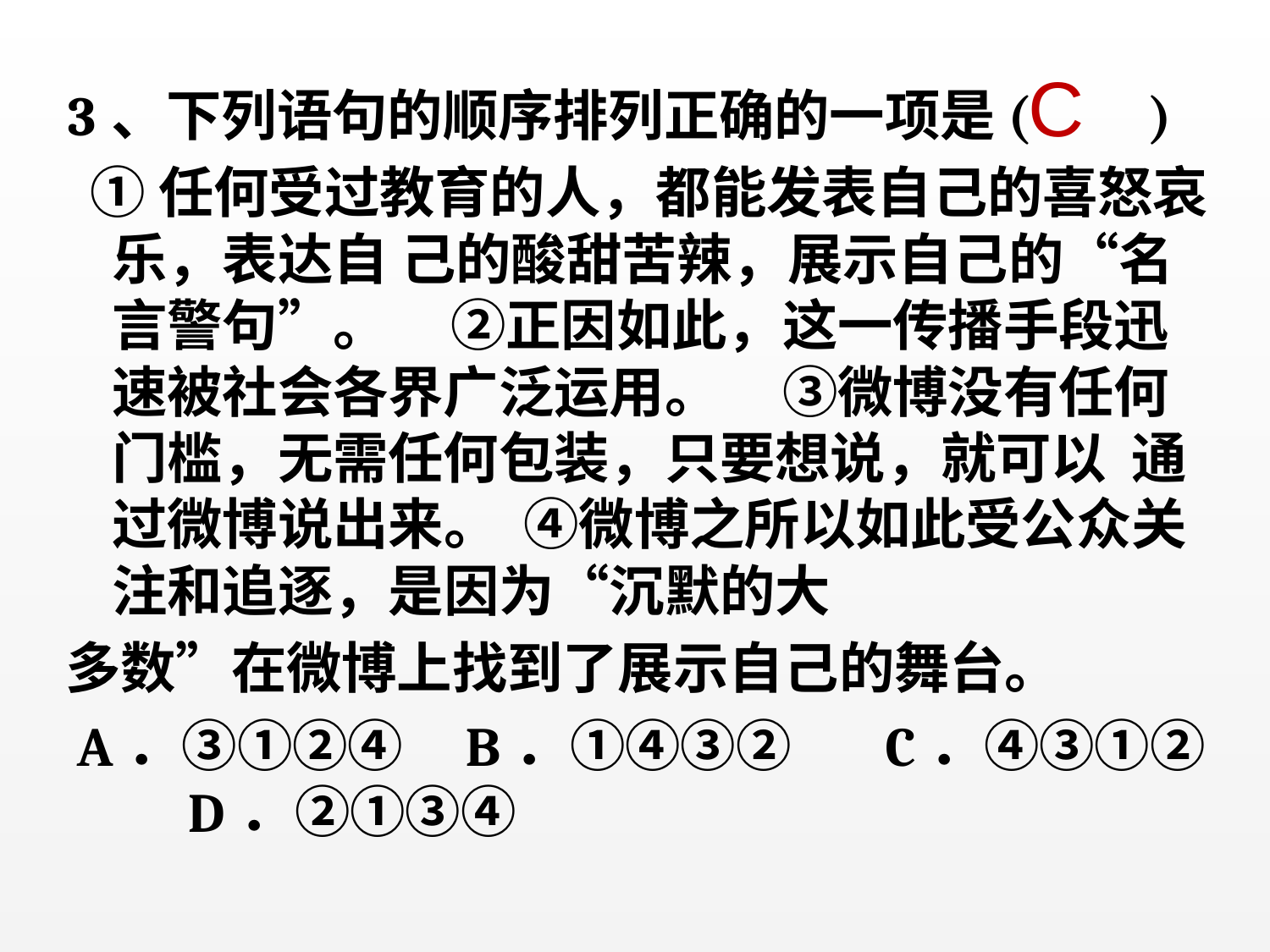

#
C
3、下列语句的顺序排列正确的一项是(　   )
  ①任何受过教育的人，都能发表自己的喜怒哀乐，表达自 己的酸甜苦辣，展示自己的“名言警句”。     ②正因如此，这一传播手段迅速被社会各界广泛运用。     ③微博没有任何门槛，无需任何包装，只要想说，就可以  通过微博说出来。  ④微博之所以如此受公众关注和追逐，是因为“沉默的大
多数”在微博上找到了展示自己的舞台。
 A．③①②④    B．①④③②  　C．④③①②      D．②①③④